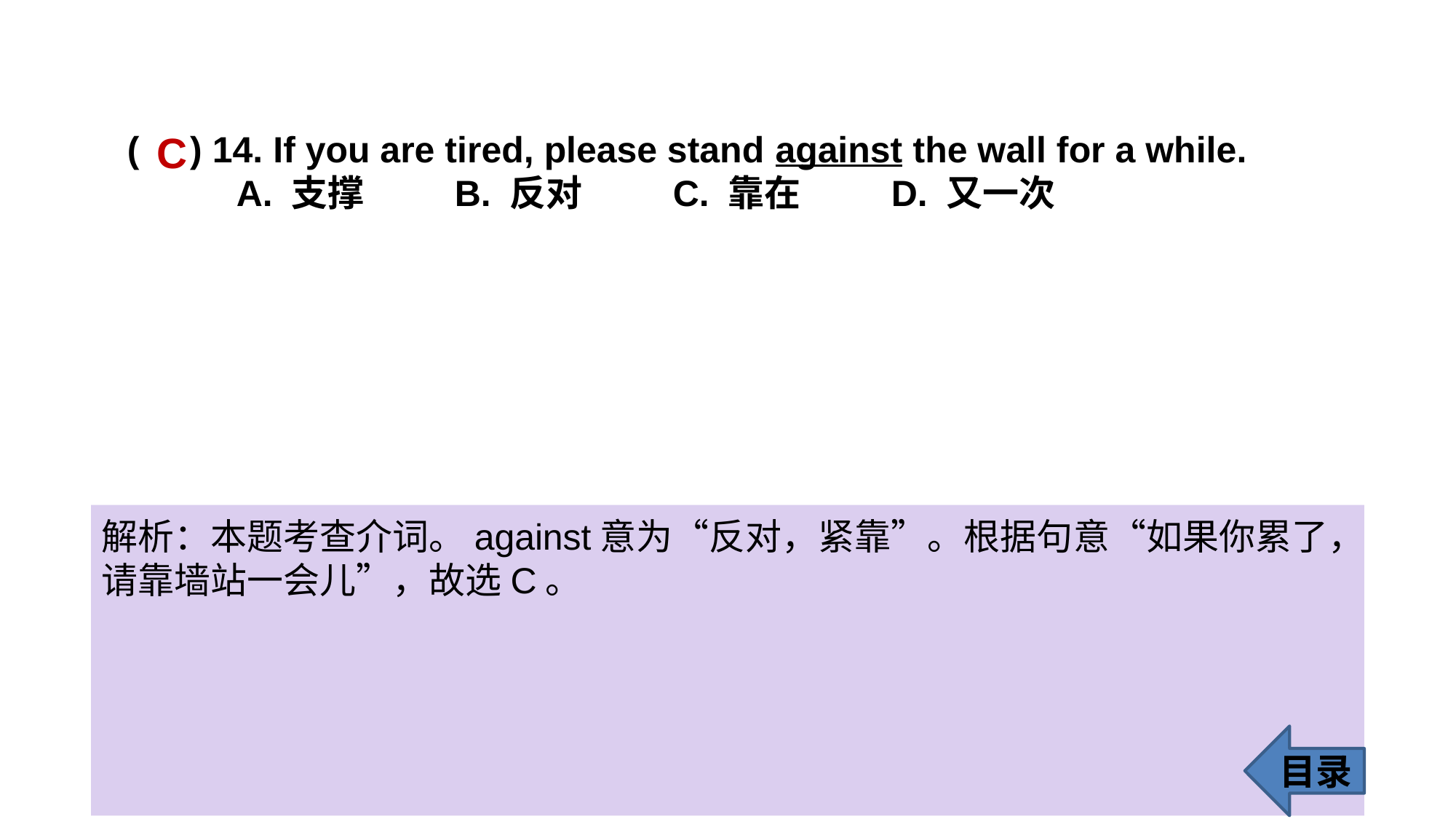

C
(     ) 14. If you are tired, please stand against the wall for a while.
	A. 支撑 	B. 反对 	C. 靠在 	D. 又一次

解析：本题考查介词。against意为“反对，紧靠”。根据句意“如果你累了，请靠墙站一会儿”，故选C。
目录
20